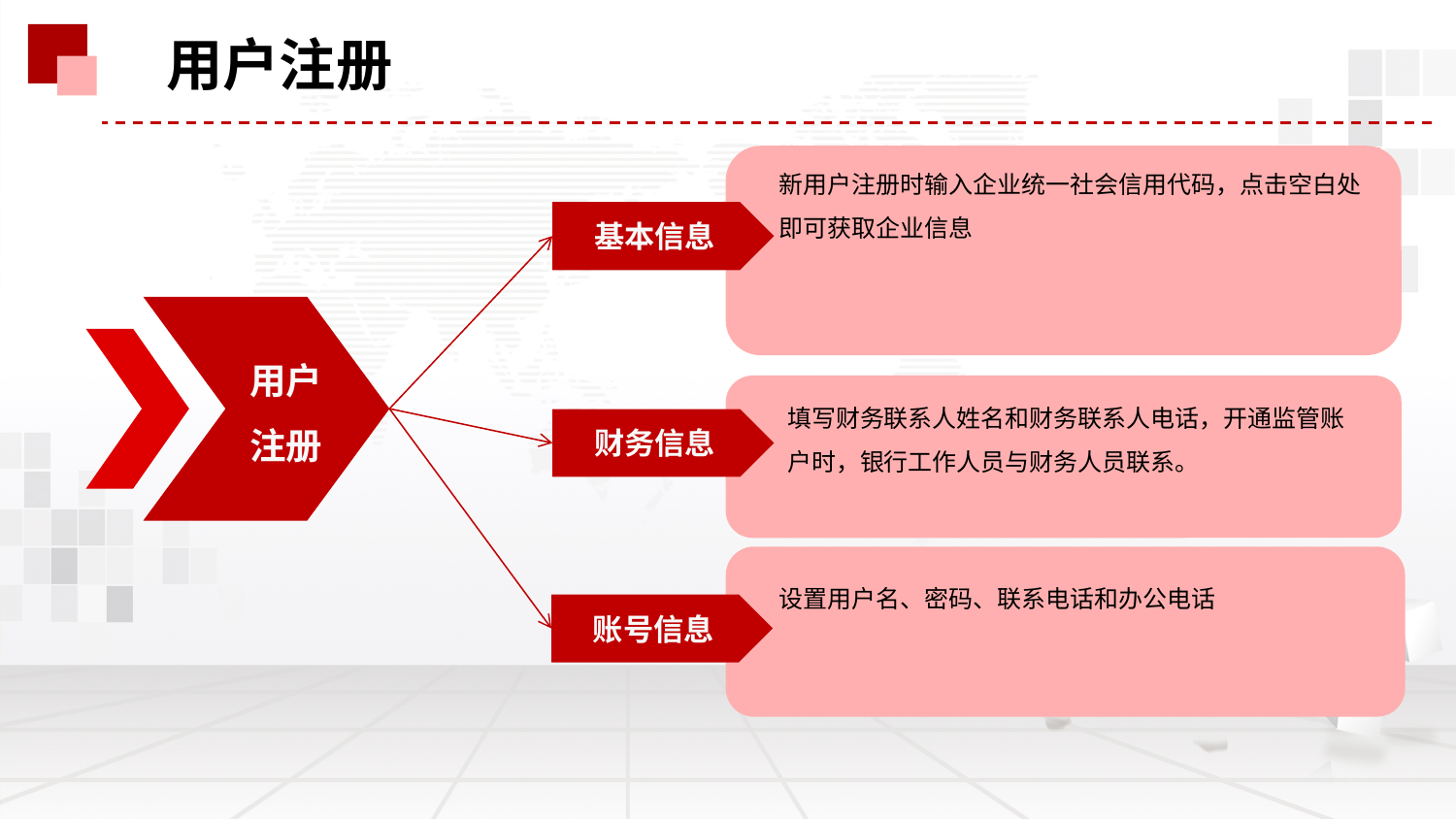

用户注册

新用户注册时输入企业统一社会信用代码，点击空白处即可获取企业信息
基本信息

用户
注册

填写财务联系人姓名和财务联系人电话，开通监管账户时，银行工作人员与财务人员联系。
财务信息

设置用户名、密码、联系电话和办公电话
账号信息